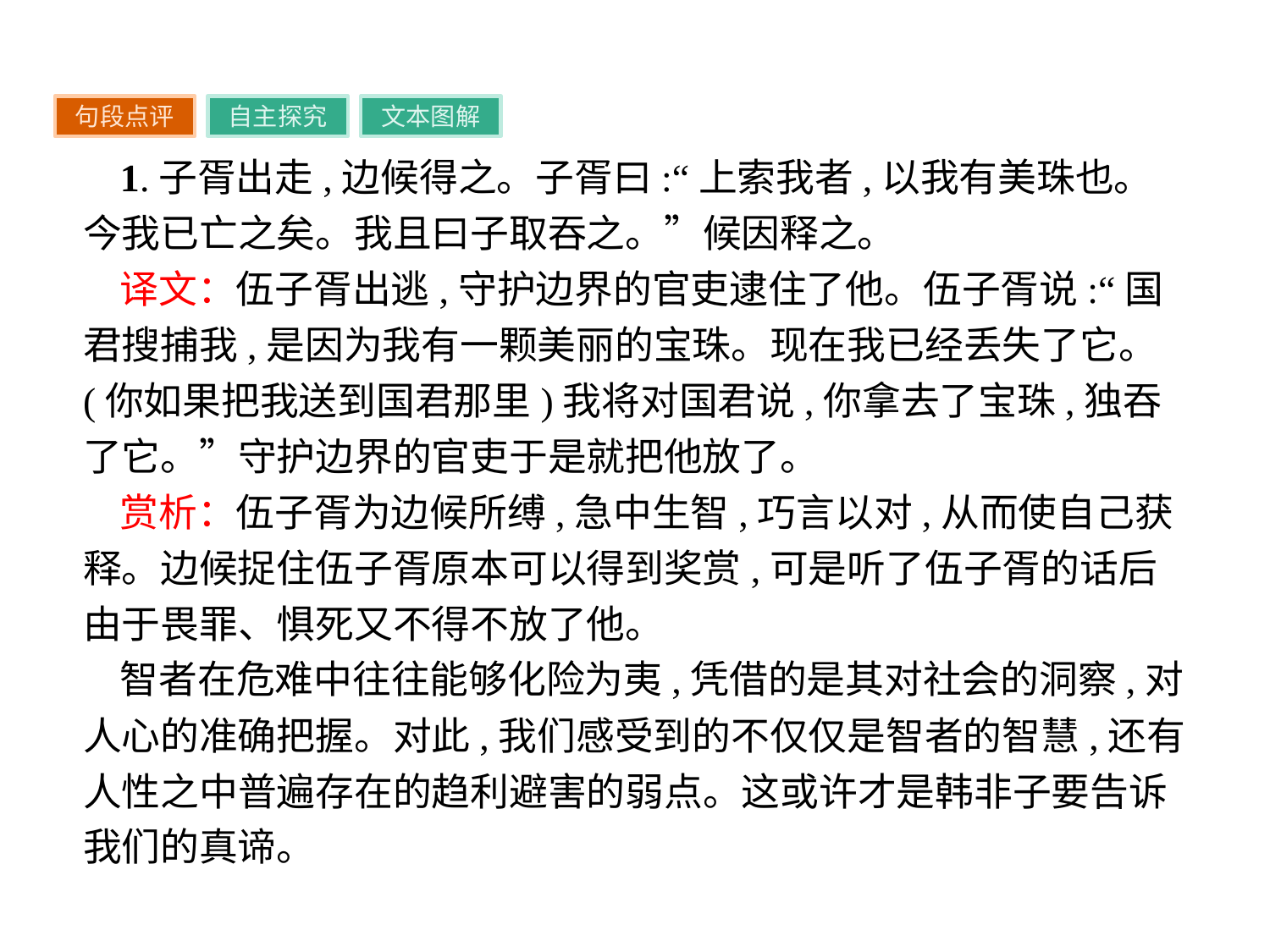

句段点评
自主探究
文本图解
1.子胥出走,边候得之。子胥曰:“上索我者,以我有美珠也。今我已亡之矣。我且曰子取吞之。”候因释之。
译文：伍子胥出逃,守护边界的官吏逮住了他。伍子胥说:“国君搜捕我,是因为我有一颗美丽的宝珠。现在我已经丢失了它。(你如果把我送到国君那里)我将对国君说,你拿去了宝珠,独吞了它。”守护边界的官吏于是就把他放了。
赏析：伍子胥为边候所缚,急中生智,巧言以对,从而使自己获释。边候捉住伍子胥原本可以得到奖赏,可是听了伍子胥的话后由于畏罪、惧死又不得不放了他。
智者在危难中往往能够化险为夷,凭借的是其对社会的洞察,对人心的准确把握。对此,我们感受到的不仅仅是智者的智慧,还有人性之中普遍存在的趋利避害的弱点。这或许才是韩非子要告诉我们的真谛。